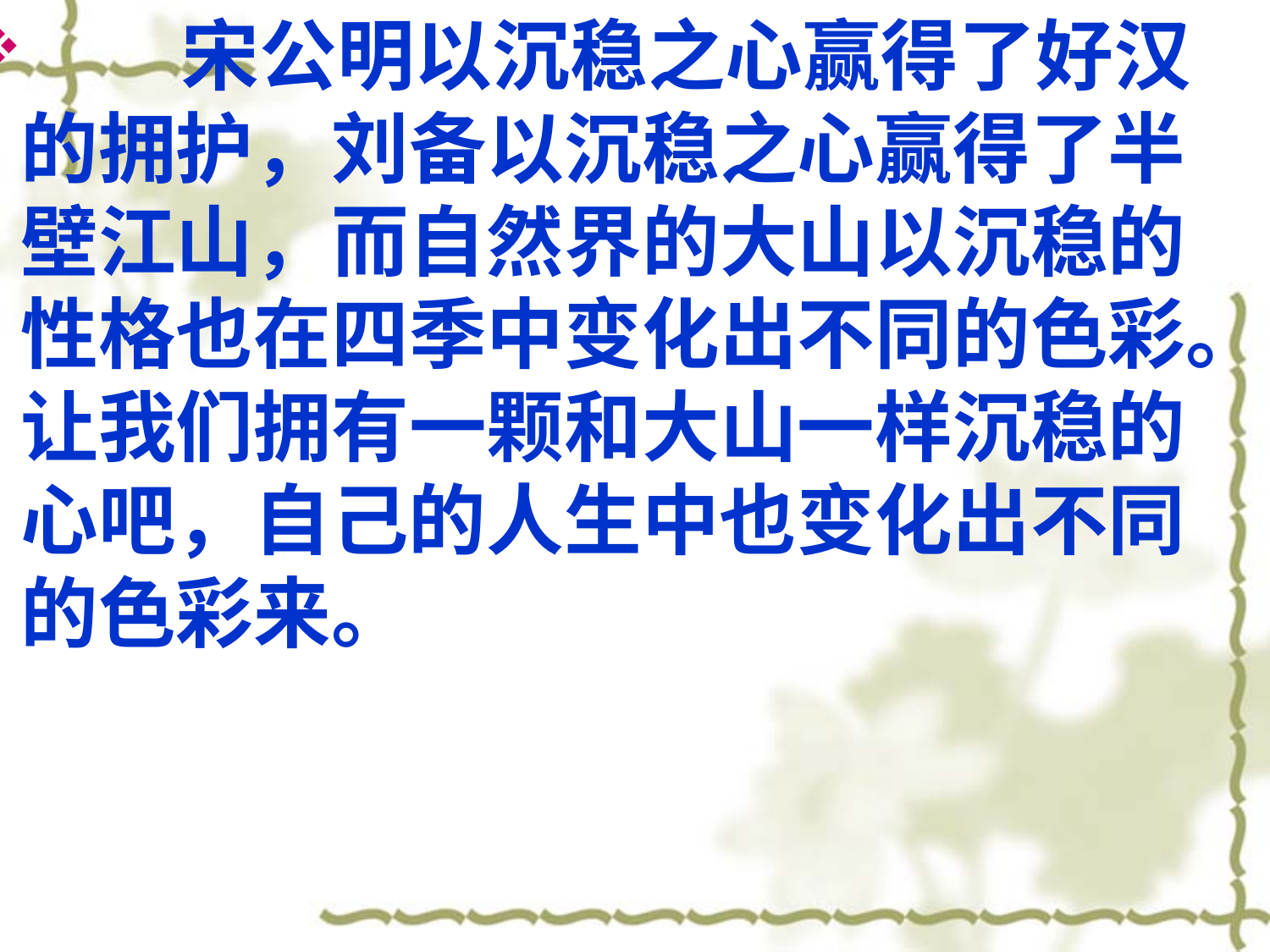

宋公明以沉稳之心赢得了好汉的拥护，刘备以沉稳之心赢得了半壁江山，而自然界的大山以沉稳的性格也在四季中变化出不同的色彩。让我们拥有一颗和大山一样沉稳的心吧，自己的人生中也变化出不同的色彩来。